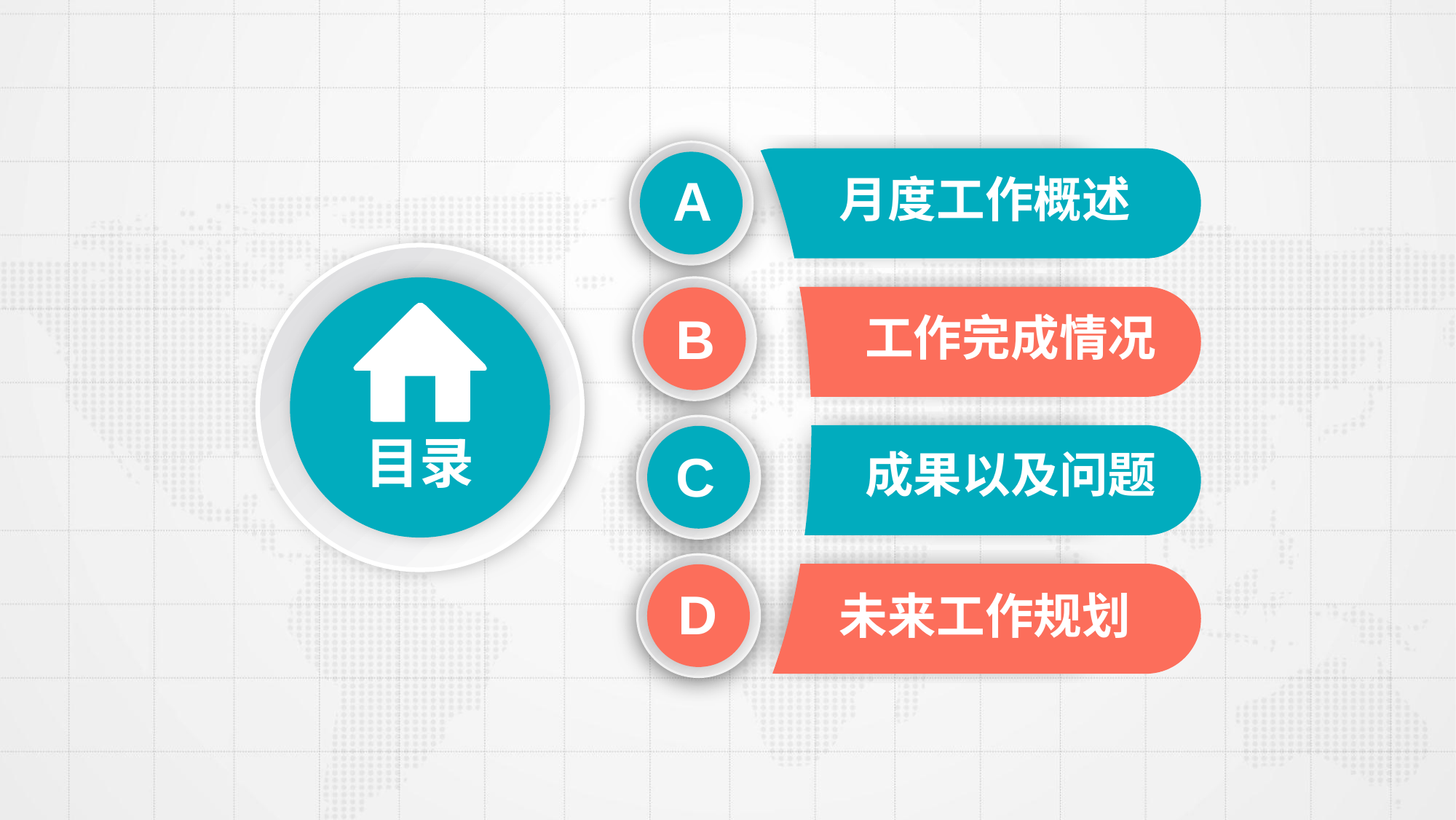

A
月度工作概述

B
工作完成情况

目录

C
成果以及问题

D
未来工作规划